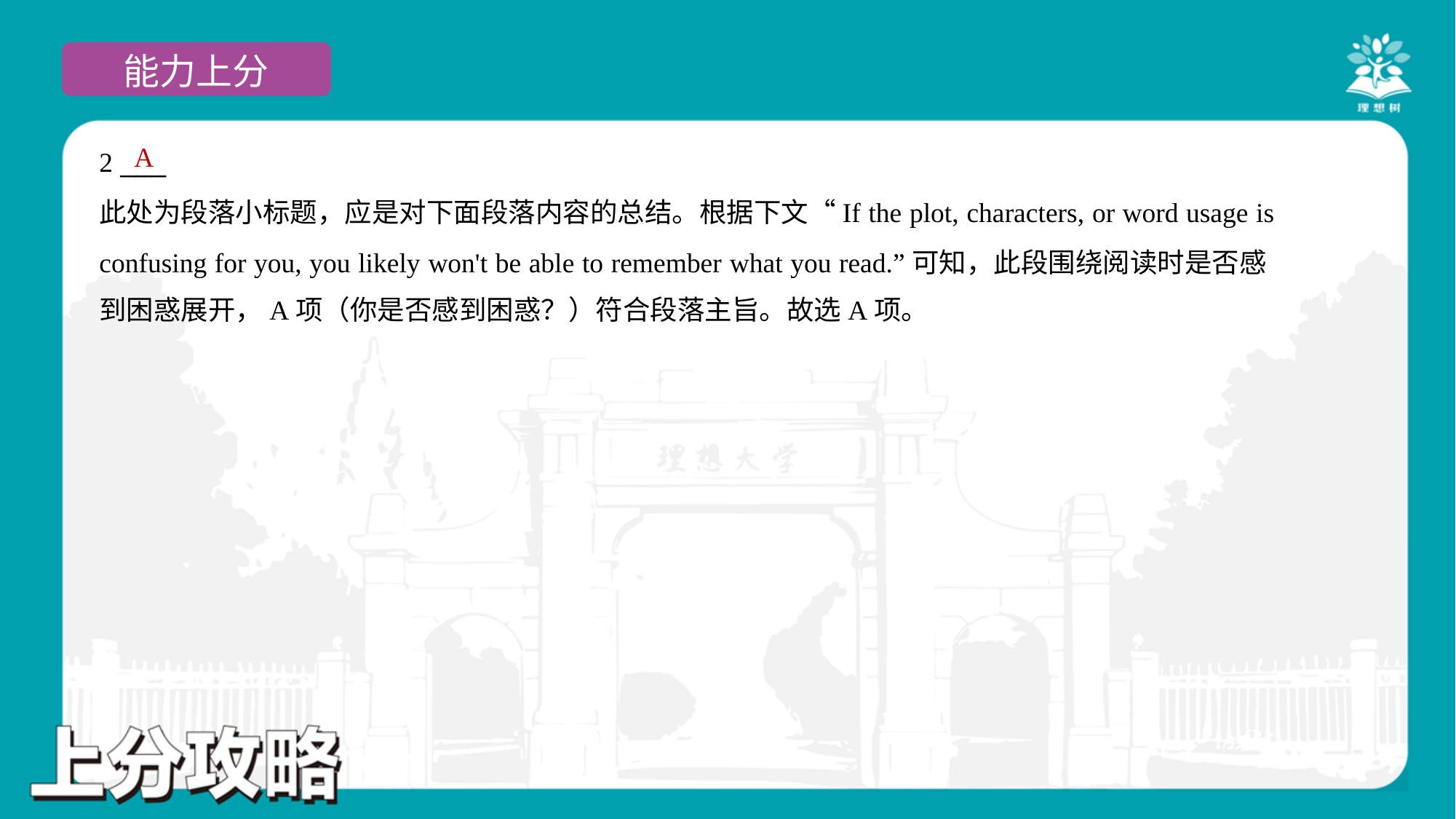

A
2 ___
此处为段落小标题，应是对下面段落内容的总结。根据下文“If the plot, characters, or word usage is
confusing for you, you likely won't be able to remember what you read.”可知，此段围绕阅读时是否感
到困惑展开，A项（你是否感到困惑？）符合段落主旨。故选A项。